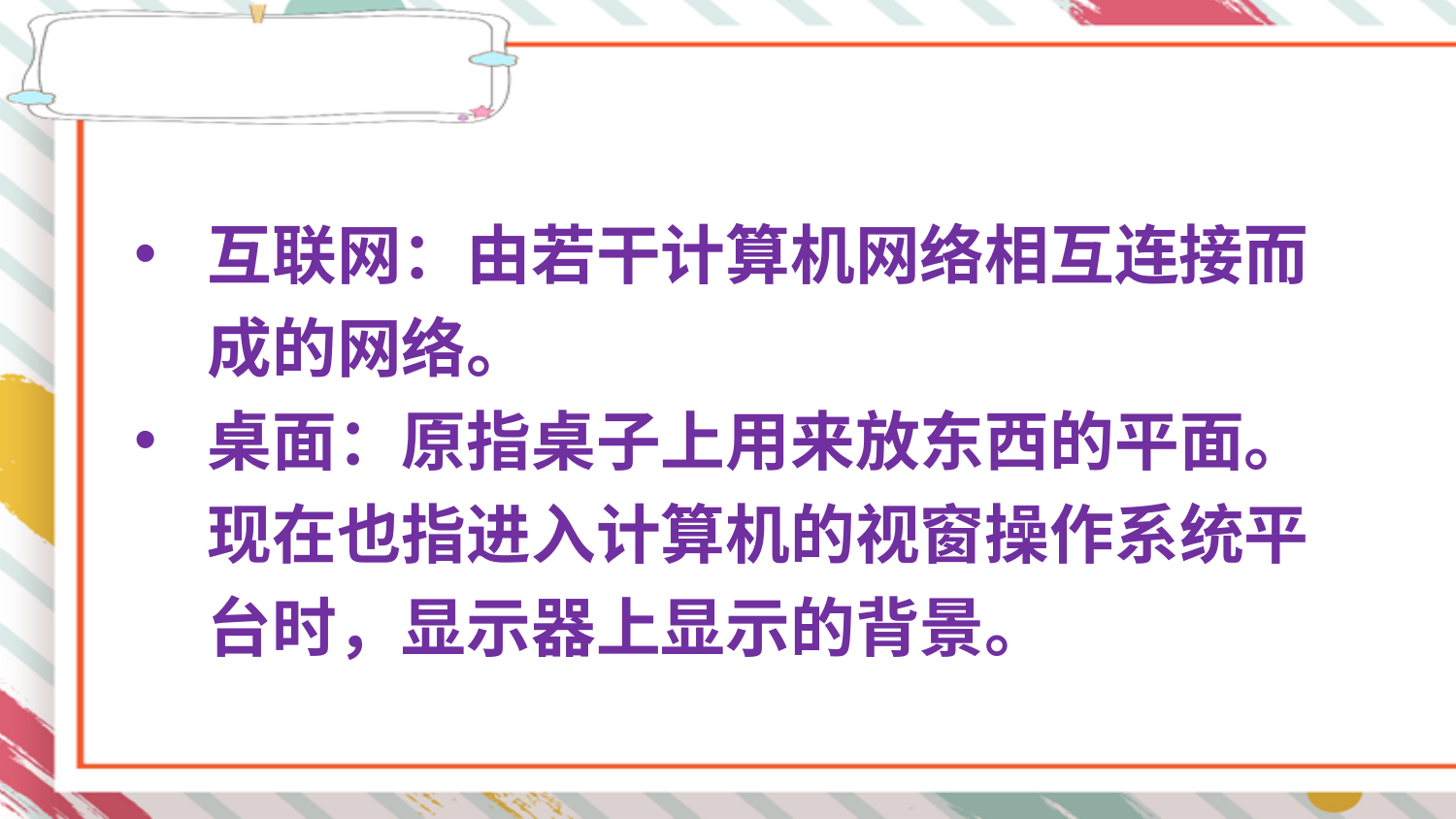

互联网：由若干计算机网络相互连接而成的网络。
桌面：原指桌子上用来放东西的平面。现在也指进入计算机的视窗操作系统平台时，显示器上显示的背景。